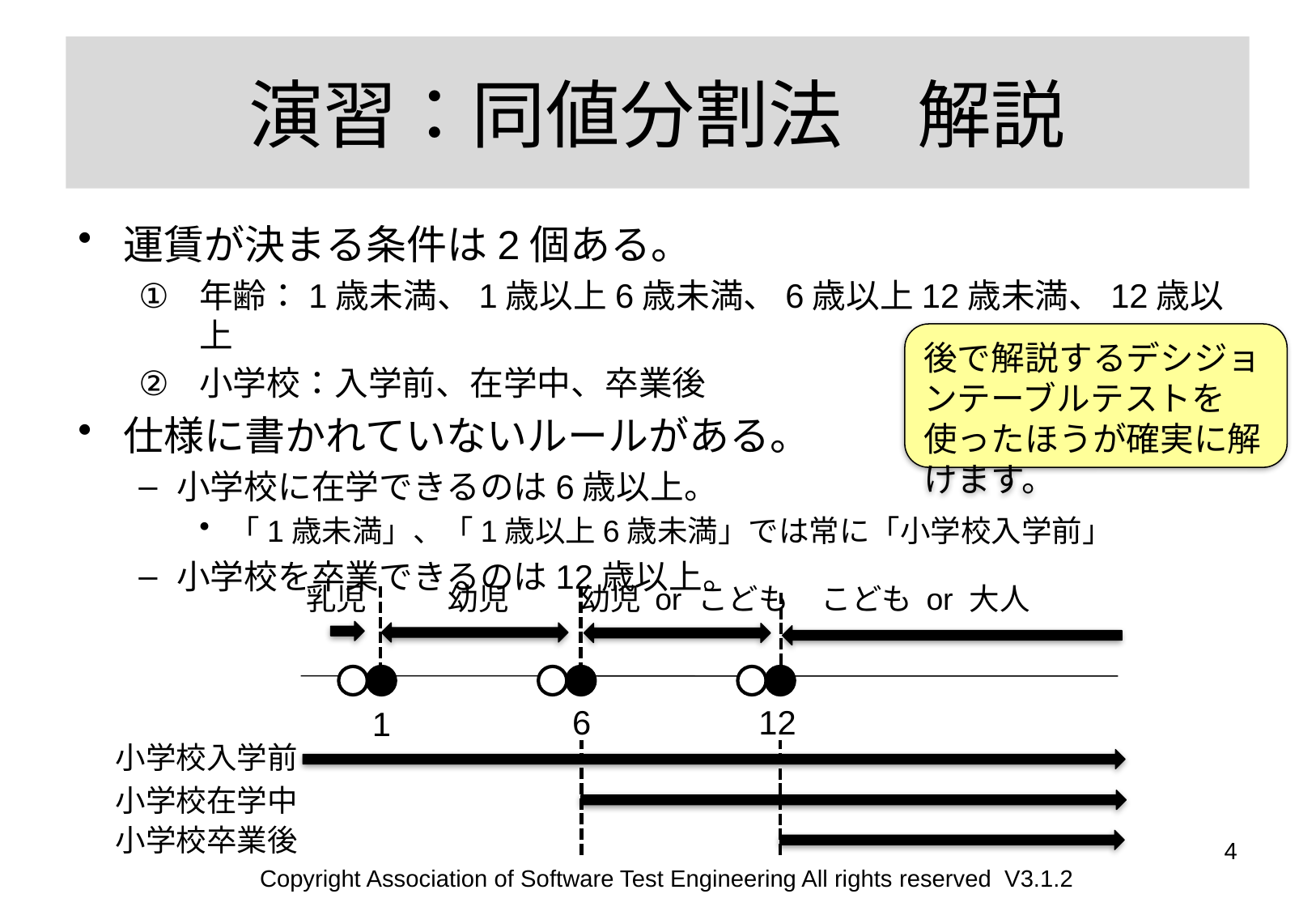

# 演習：同値分割法　解説
運賃が決まる条件は2個ある。
年齢：1歳未満、1歳以上6歳未満、6歳以上12歳未満、12歳以上
小学校：入学前、在学中、卒業後
仕様に書かれていないルールがある。
小学校に在学できるのは6歳以上。
「1歳未満」、「1歳以上6歳未満」では常に「小学校入学前」
小学校を卒業できるのは12歳以上。
後で解説するデシジョンテーブルテストを使ったほうが確実に解けます。
乳児
幼児
幼児 or こども
こども or 大人

6
12
1
小学校入学前

小学校在学中

小学校卒業後
4

Copyright Association of Software Test Engineering All rights reserved  V3.1.2